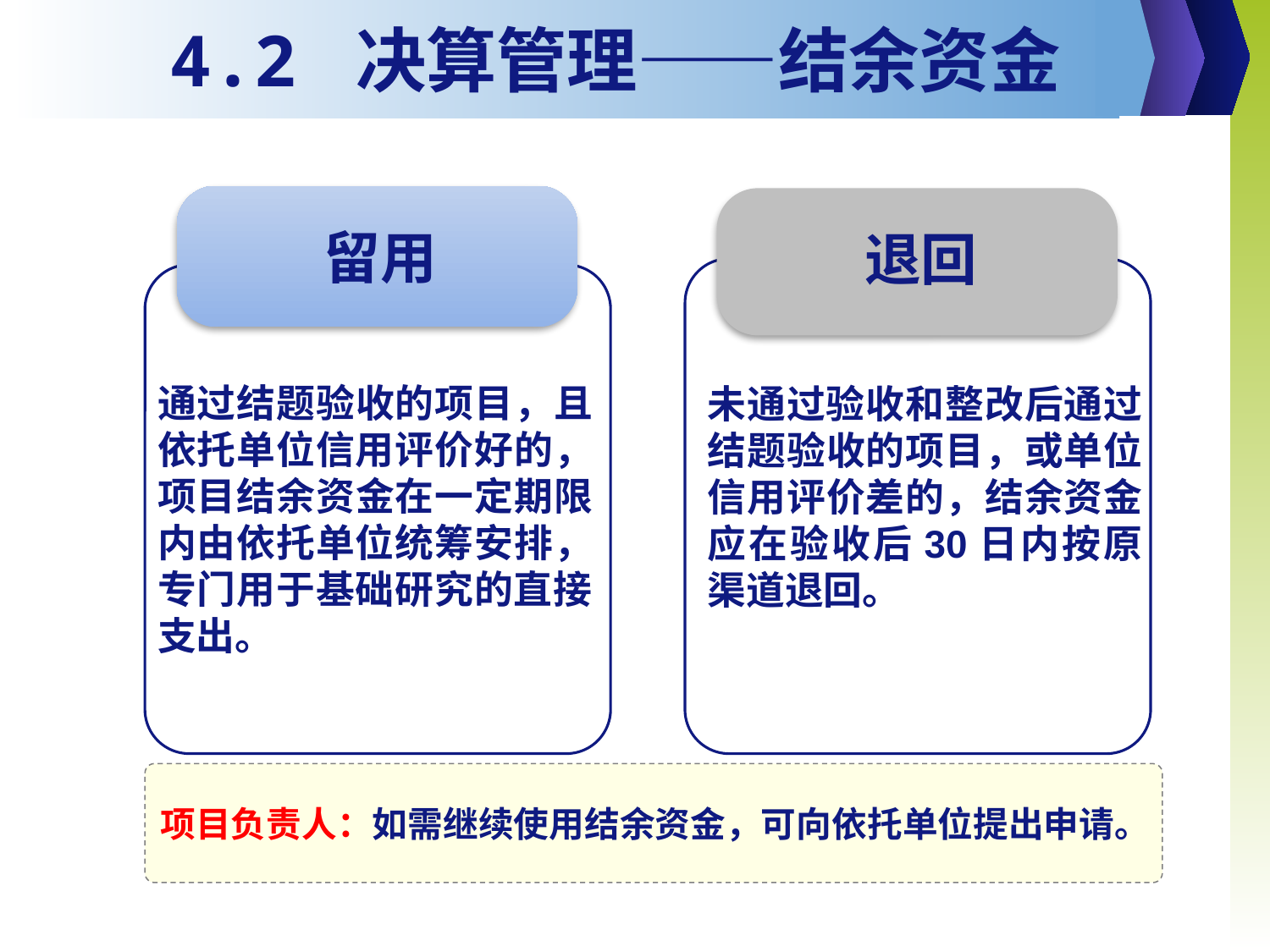

# 4.2 决算管理——结余资金

留用

通过结题验收的项目，且依托单位信用评价好的，项目结余资金在一定期限内由依托单位统筹安排，专门用于基础研究的直接支出。

退回

未通过验收和整改后通过结题验收的项目，或单位信用评价差的，结余资金应在验收后30日内按原渠道退回。
项目负责人：如需继续使用结余资金，可向依托单位提出申请。